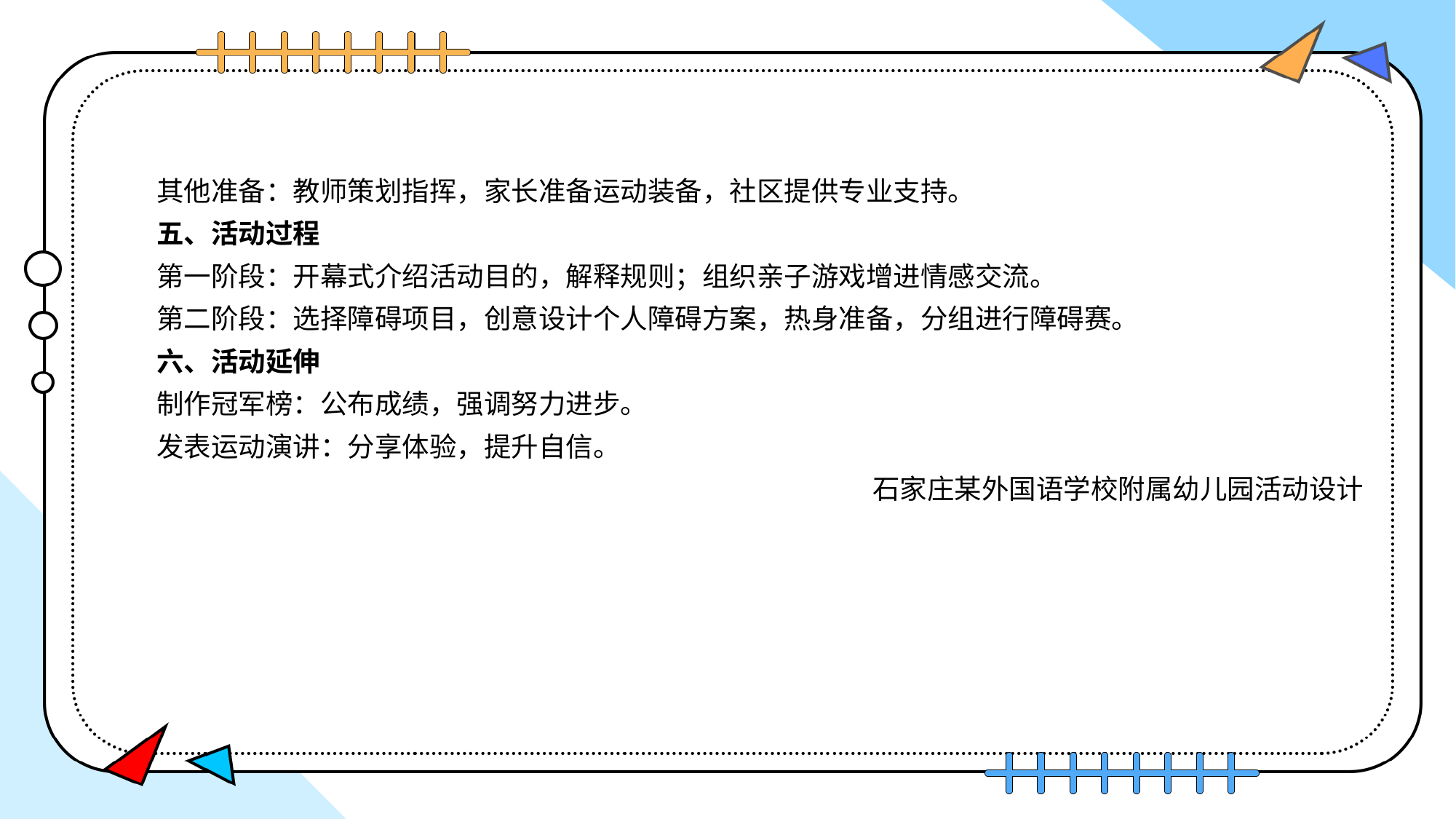

其他准备：教师策划指挥，家长准备运动装备，社区提供专业支持。
五、活动过程
第一阶段：开幕式介绍活动目的，解释规则；组织亲子游戏增进情感交流。
第二阶段：选择障碍项目，创意设计个人障碍方案，热身准备，分组进行障碍赛。
六、活动延伸
制作冠军榜：公布成绩，强调努力进步。
发表运动演讲：分享体验，提升自信。
石家庄某外国语学校附属幼儿园活动设计